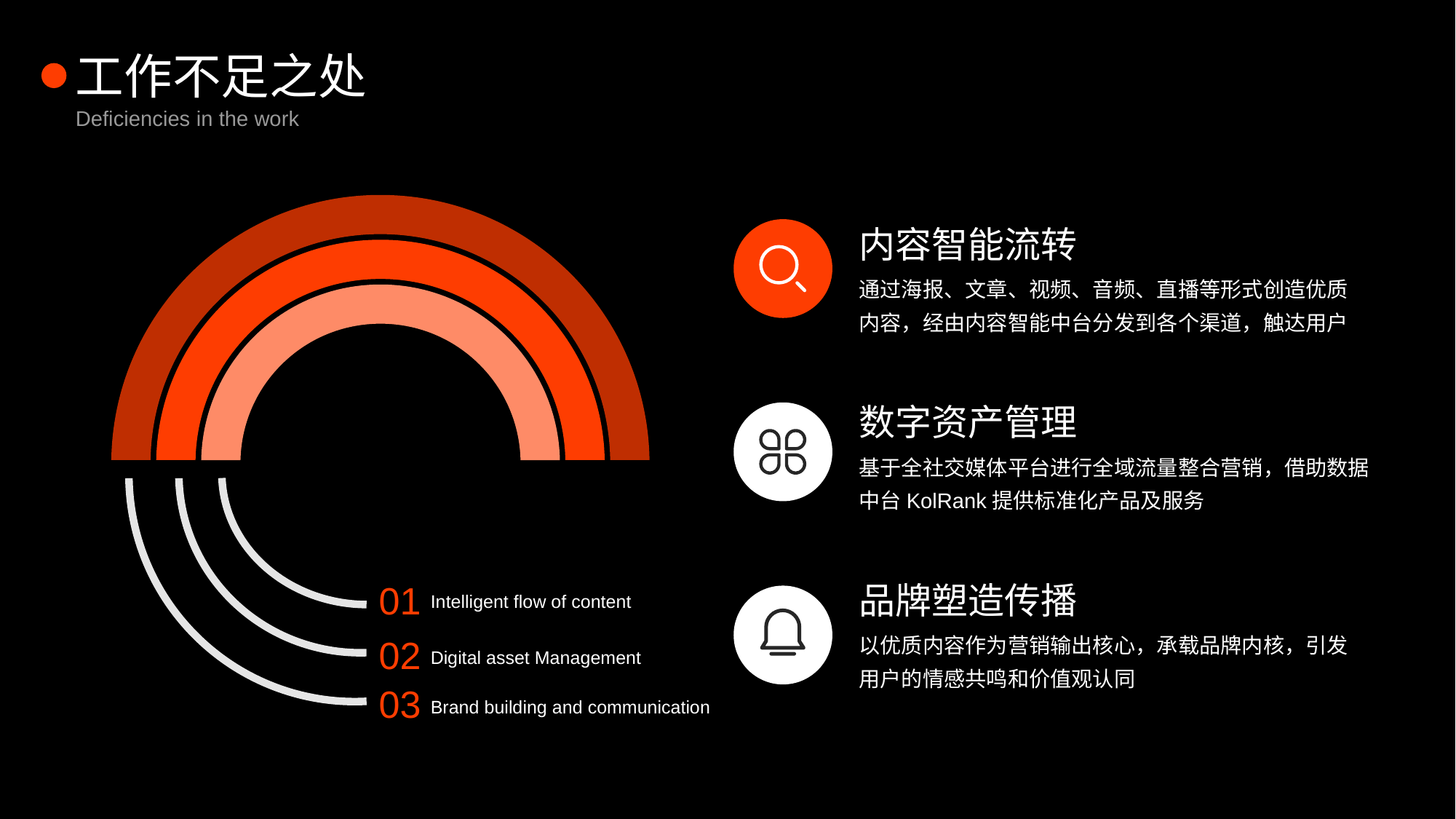

工作不足之处

Deficiencies in the work

内容智能流转

通过海报、文章、视频、音频、直播等形式创造优质内容，经由内容智能中台分发到各个渠道，触达用户

数字资产管理

基于全社交媒体平台进行全域流量整合营销，借助数据中台KolRank提供标准化产品及服务

01
品牌塑造传播

Intelligent flow of content

以优质内容作为营销输出核心，承载品牌内核，引发用户的情感共鸣和价值观认同
02
Digital asset Management
03
Brand building and communication